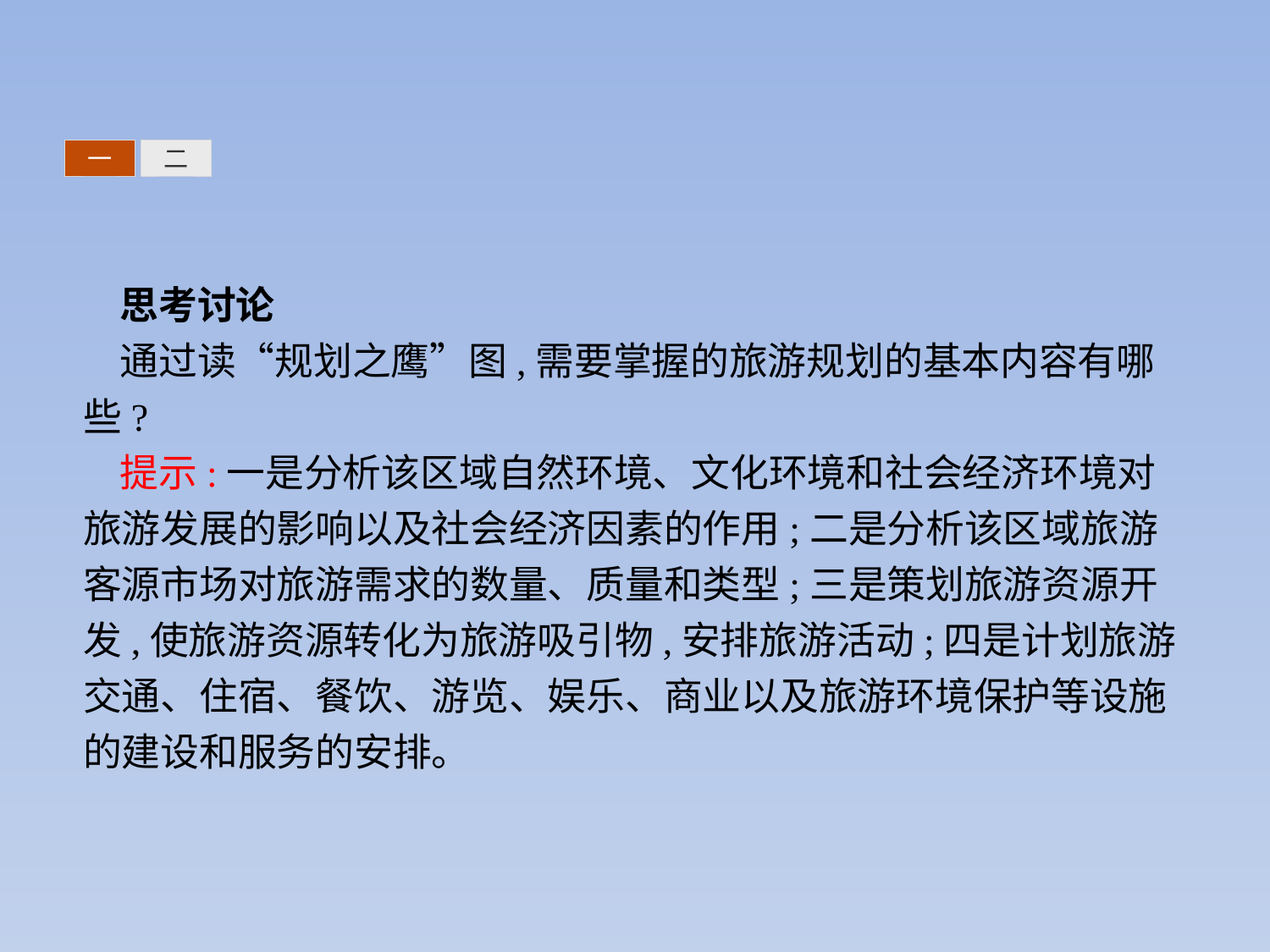

一
二
思考讨论
通过读“规划之鹰”图,需要掌握的旅游规划的基本内容有哪些?
提示:一是分析该区域自然环境、文化环境和社会经济环境对旅游发展的影响以及社会经济因素的作用;二是分析该区域旅游客源市场对旅游需求的数量、质量和类型;三是策划旅游资源开发,使旅游资源转化为旅游吸引物,安排旅游活动;四是计划旅游交通、住宿、餐饮、游览、娱乐、商业以及旅游环境保护等设施的建设和服务的安排。